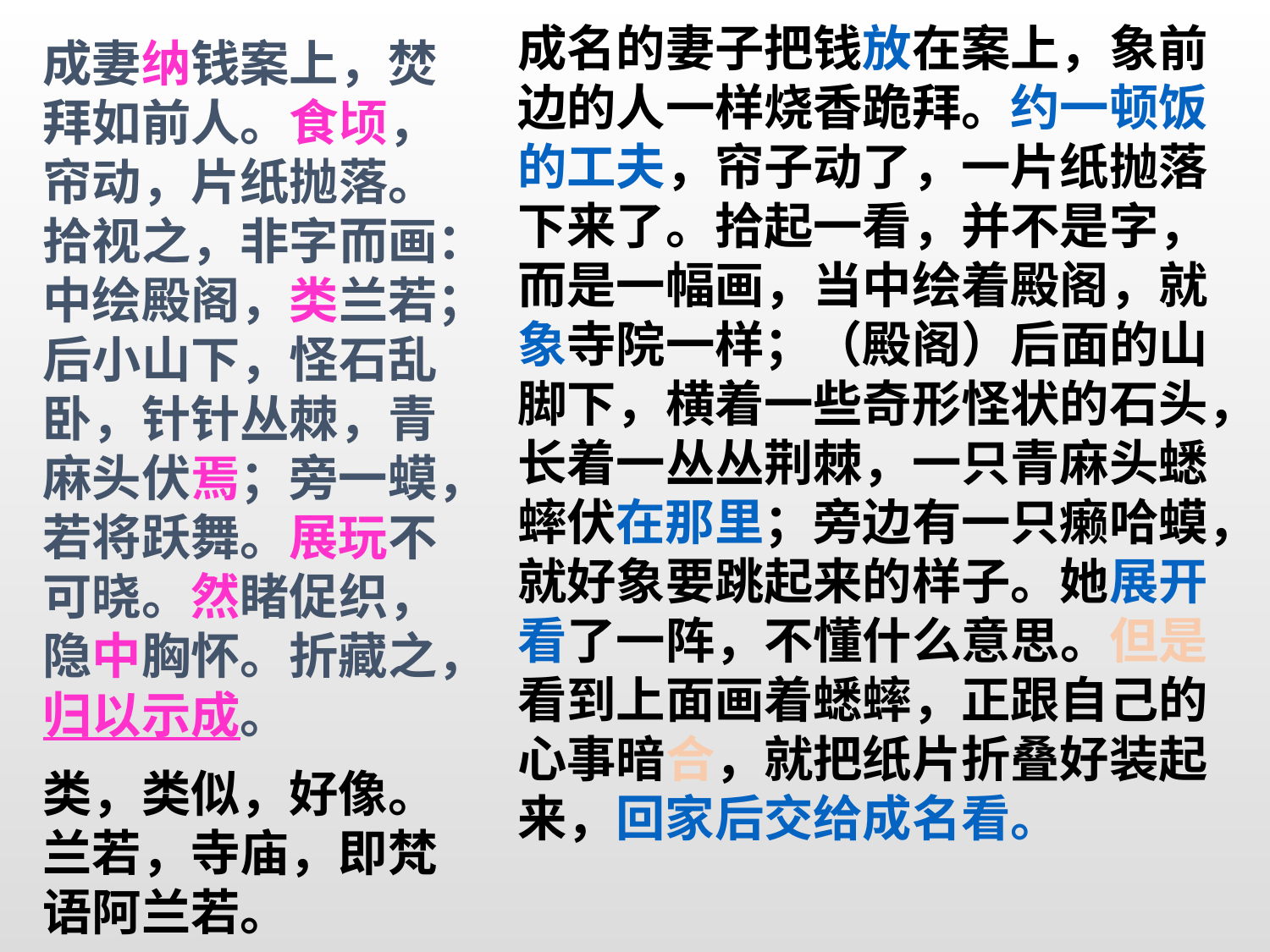

成名的妻子把钱放在案上，象前边的人一样烧香跪拜。约一顿饭的工夫，帘子动了，一片纸抛落下来了。拾起一看，并不是字，而是一幅画，当中绘着殿阁，就象寺院一样；（殿阁）后面的山脚下，横着一些奇形怪状的石头，长着一丛丛荆棘，一只青麻头蟋蟀伏在那里；旁边有一只癞哈蟆，就好象要跳起来的样子。她展开看了一阵，不懂什么意思。但是看到上面画着蟋蟀，正跟自己的心事暗合，就把纸片折叠好装起来，回家后交给成名看。
成妻纳钱案上，焚拜如前人。食顷，帘动，片纸抛落。拾视之，非字而画：中绘殿阁，类兰若；后小山下，怪石乱卧，针针丛棘，青麻头伏焉；旁一蟆，若将跃舞。展玩不可晓。然睹促织，隐中胸怀。折藏之，归以示成。
类，类似，好像。
兰若，寺庙，即梵语阿兰若。